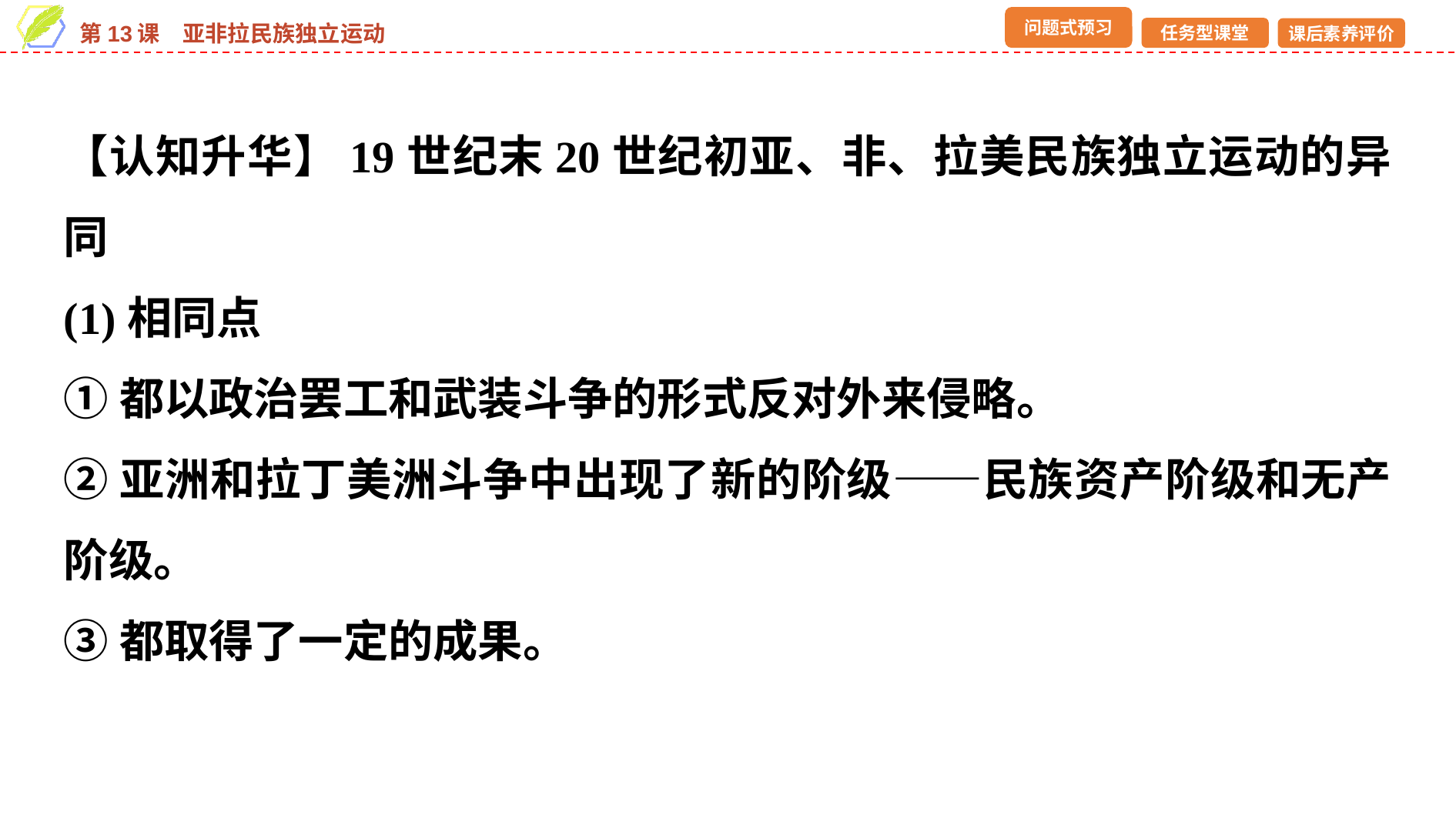

【认知升华】19世纪末20世纪初亚、非、拉美民族独立运动的异同
(1)相同点
①都以政治罢工和武装斗争的形式反对外来侵略。
②亚洲和拉丁美洲斗争中出现了新的阶级——民族资产阶级和无产阶级。
③都取得了一定的成果。